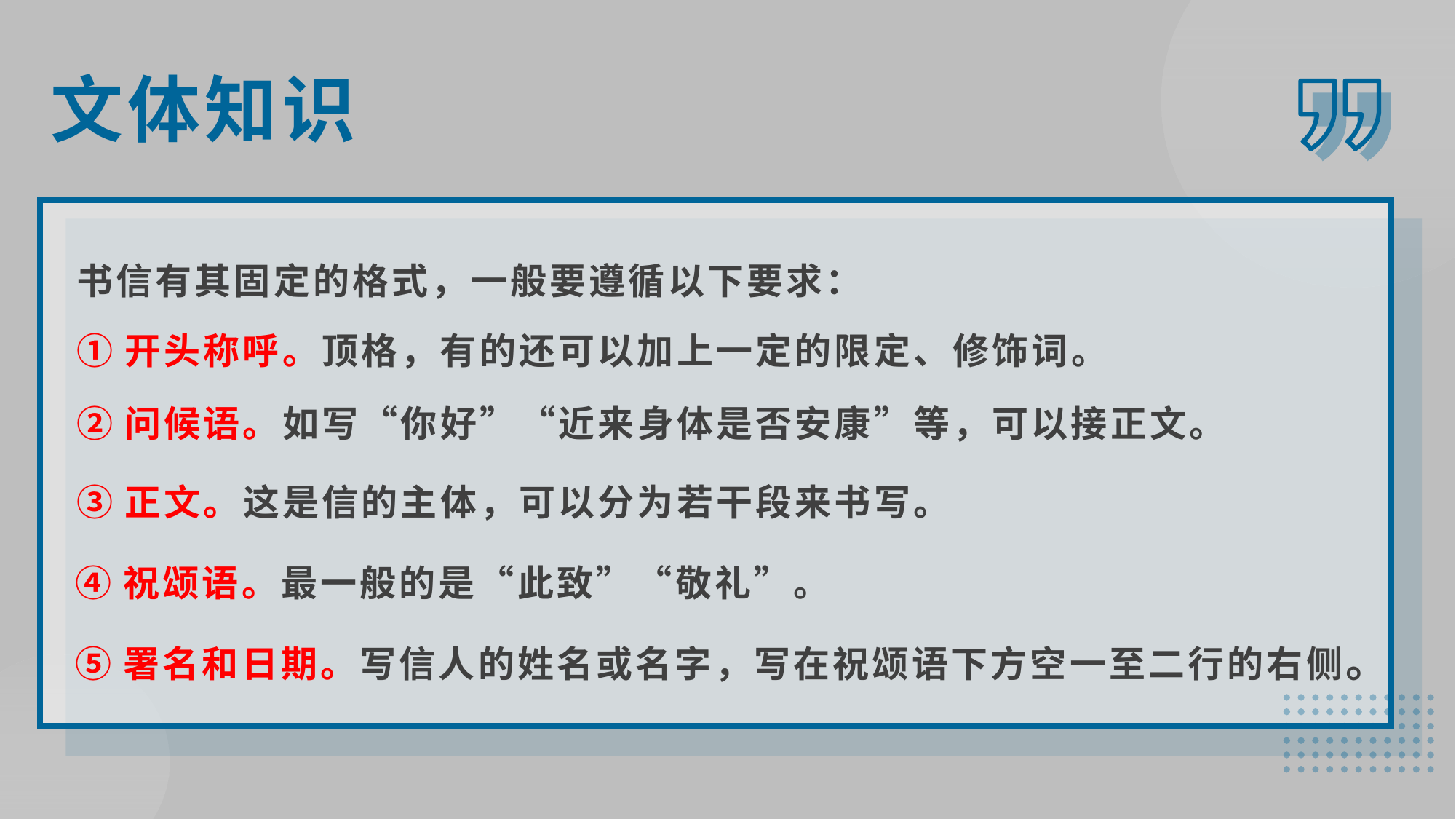

文体知识

书信有其固定的格式，一般要遵循以下要求：
①开头称呼。顶格，有的还可以加上一定的限定、修饰词。
②问候语。如写“你好”“近来身体是否安康”等，可以接正文。
③正文。这是信的主体，可以分为若干段来书写。
④祝颂语。最一般的是“此致”“敬礼”。
⑤署名和日期。写信人的姓名或名字，写在祝颂语下方空一至二行的右侧。